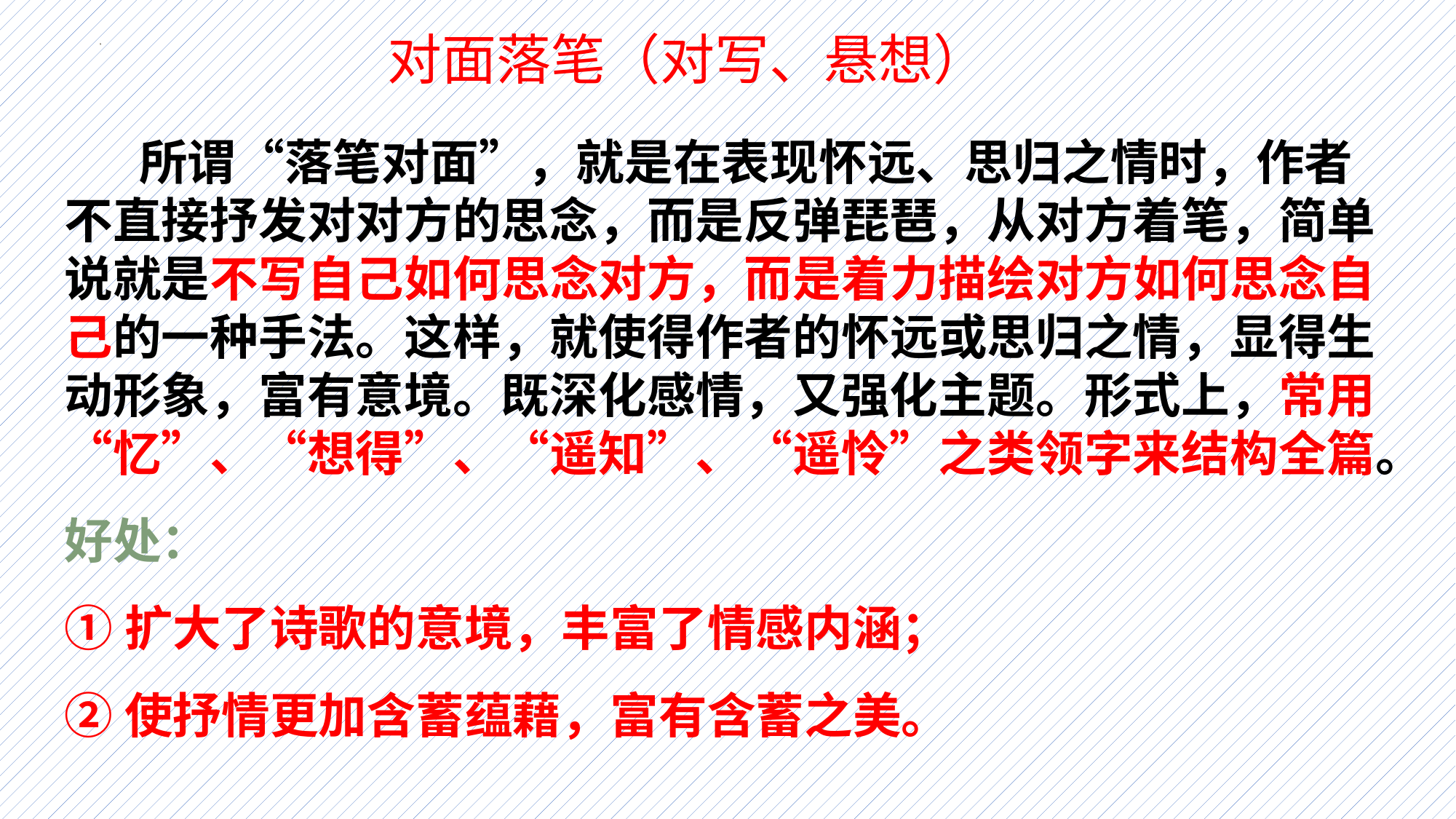

对面落笔（对写、悬想）
  所谓“落笔对面”，就是在表现怀远、思归之情时，作者不直接抒发对对方的思念，而是反弹琵琶，从对方着笔，简单说就是不写自己如何思念对方，而是着力描绘对方如何思念自己的一种手法。这样，就使得作者的怀远或思归之情，显得生动形象，富有意境。既深化感情，又强化主题。形式上，常用“忆”、“想得”、“遥知”、“遥怜”之类领字来结构全篇。
好处：
①扩大了诗歌的意境，丰富了情感内涵；
②使抒情更加含蓄蕴藉，富有含蓄之美。